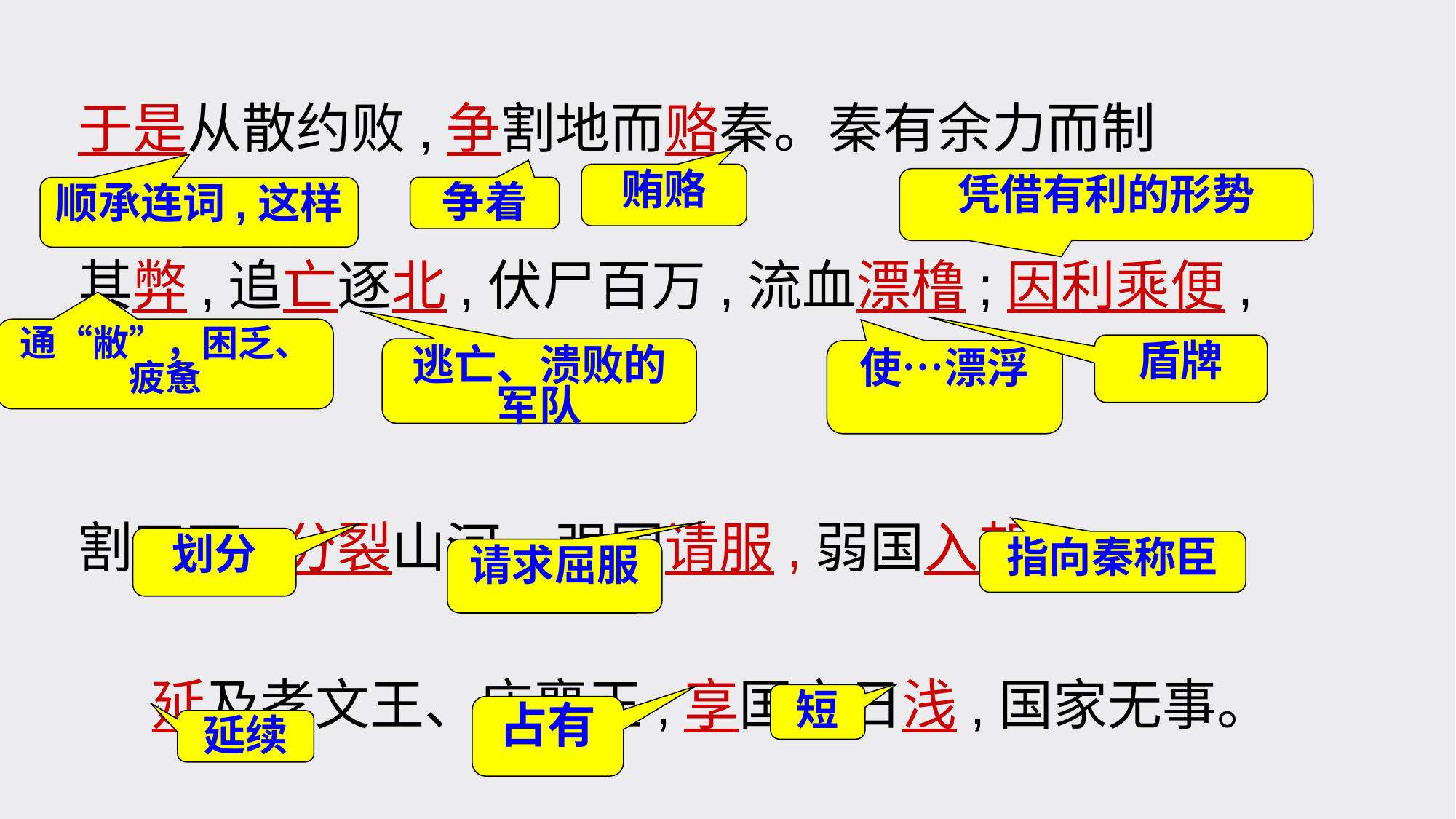

于是从散约败,争割地而赂秦。秦有余力而制

其弊,追亡逐北,伏尸百万,流血漂橹;因利乘便,宰

割天下,分裂山河。强国请服,弱国入朝。

     延及孝文王、庄襄王,享国之日浅,国家无事。
贿赂
凭借有利的形势
争着
顺承连词,这样
通“敝”，困乏、疲惫
盾牌
逃亡、溃败的军队
使…漂浮
划分
指向秦称臣
请求屈服
短
占有
延续